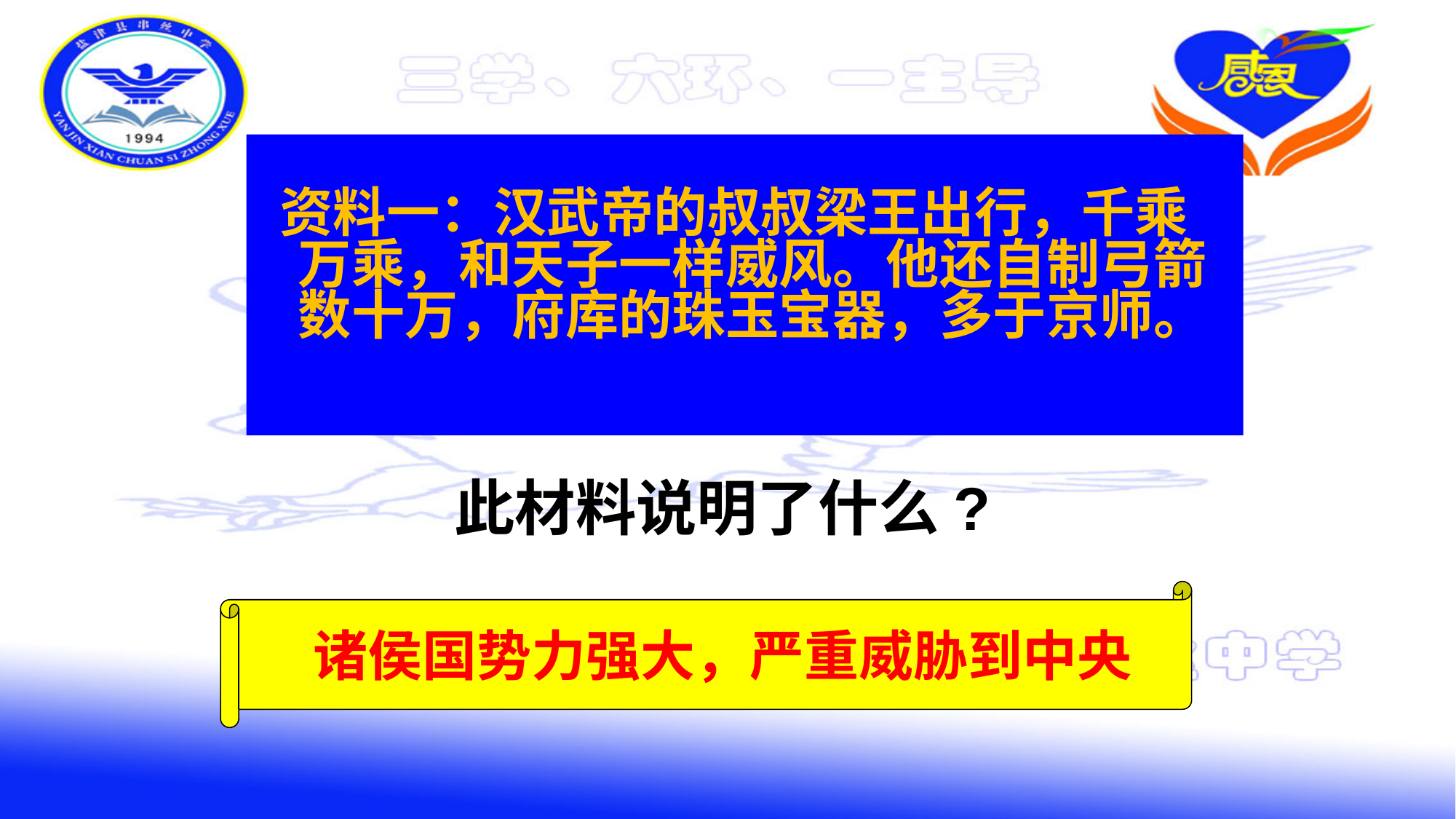

资料一：汉武帝的叔叔梁王出行，千乘万乘，和天子一样威风。他还自制弓箭数十万，府库的珠玉宝器，多于京师。

此材料说明了什么?

诸侯国势力强大，严重威胁到中央